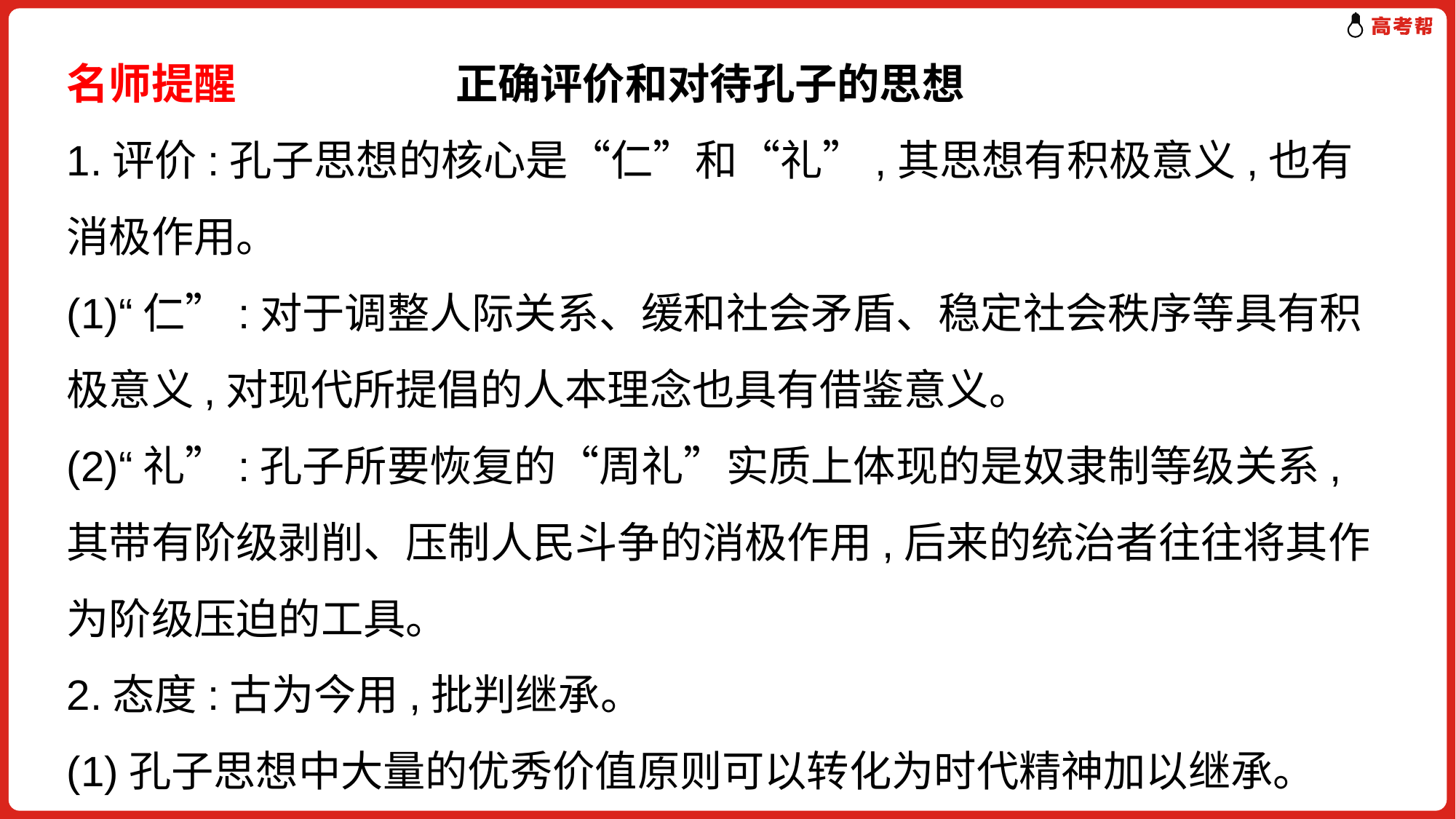

名师提醒　　              正确评价和对待孔子的思想
1.评价:孔子思想的核心是“仁”和“礼”,其思想有积极意义,也有消极作用。
(1)“仁”:对于调整人际关系、缓和社会矛盾、稳定社会秩序等具有积极意义,对现代所提倡的人本理念也具有借鉴意义。
(2)“礼”:孔子所要恢复的“周礼”实质上体现的是奴隶制等级关系,其带有阶级剥削、压制人民斗争的消极作用,后来的统治者往往将其作为阶级压迫的工具。
2.态度:古为今用,批判继承。
(1)孔子思想中大量的优秀价值原则可以转化为时代精神加以继承。